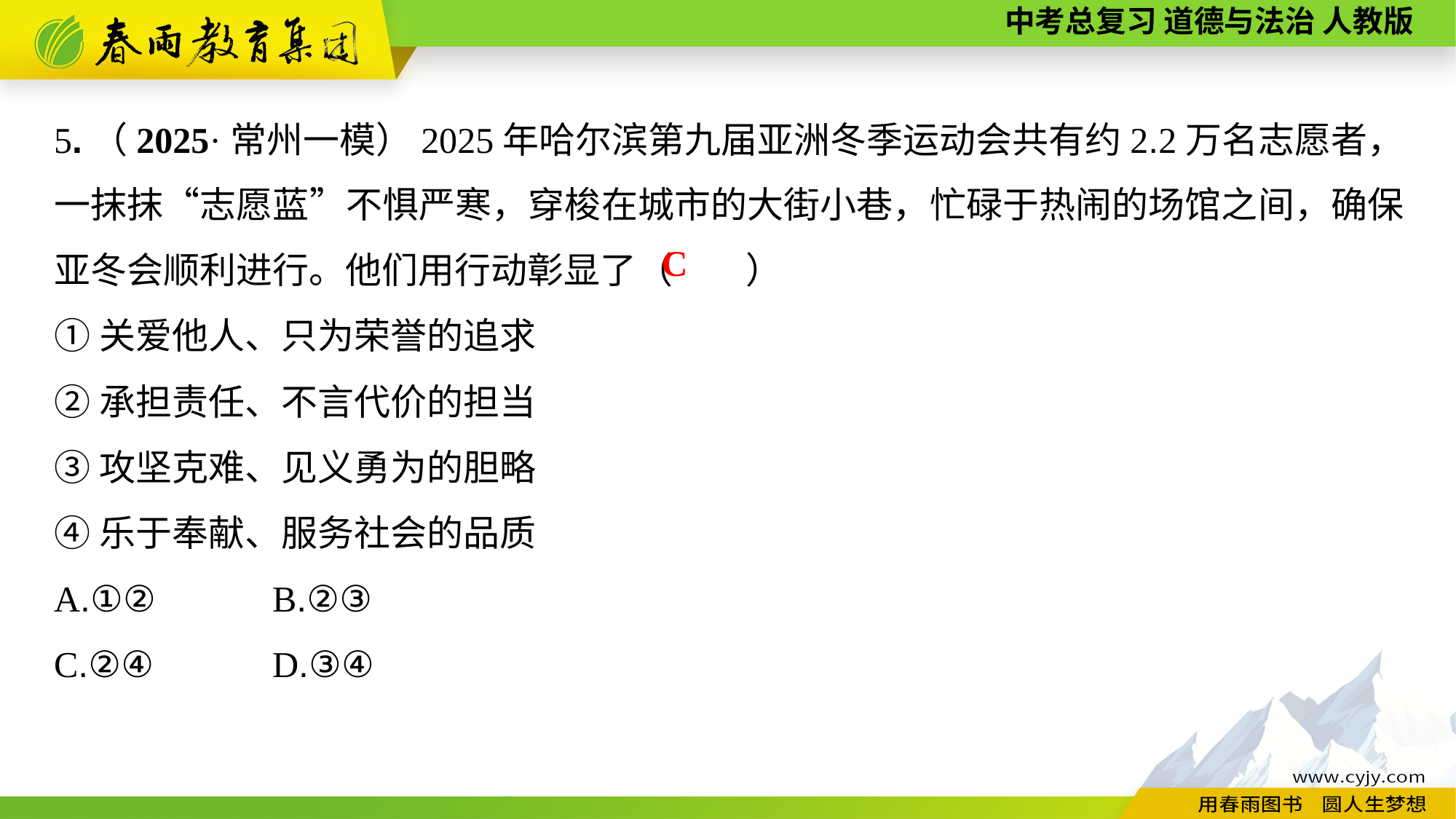

5.（2025·常州一模）2025年哈尔滨第九届亚洲冬季运动会共有约2.2万名志愿者，一抹抹“志愿蓝”不惧严寒，穿梭在城市的大街小巷，忙碌于热闹的场馆之间，确保亚冬会顺利进行。他们用行动彰显了（　　）
①关爱他人、只为荣誉的追求
②承担责任、不言代价的担当
③攻坚克难、见义勇为的胆略
④乐于奉献、服务社会的品质
A.①②		B.②③
C.②④		D.③④
C